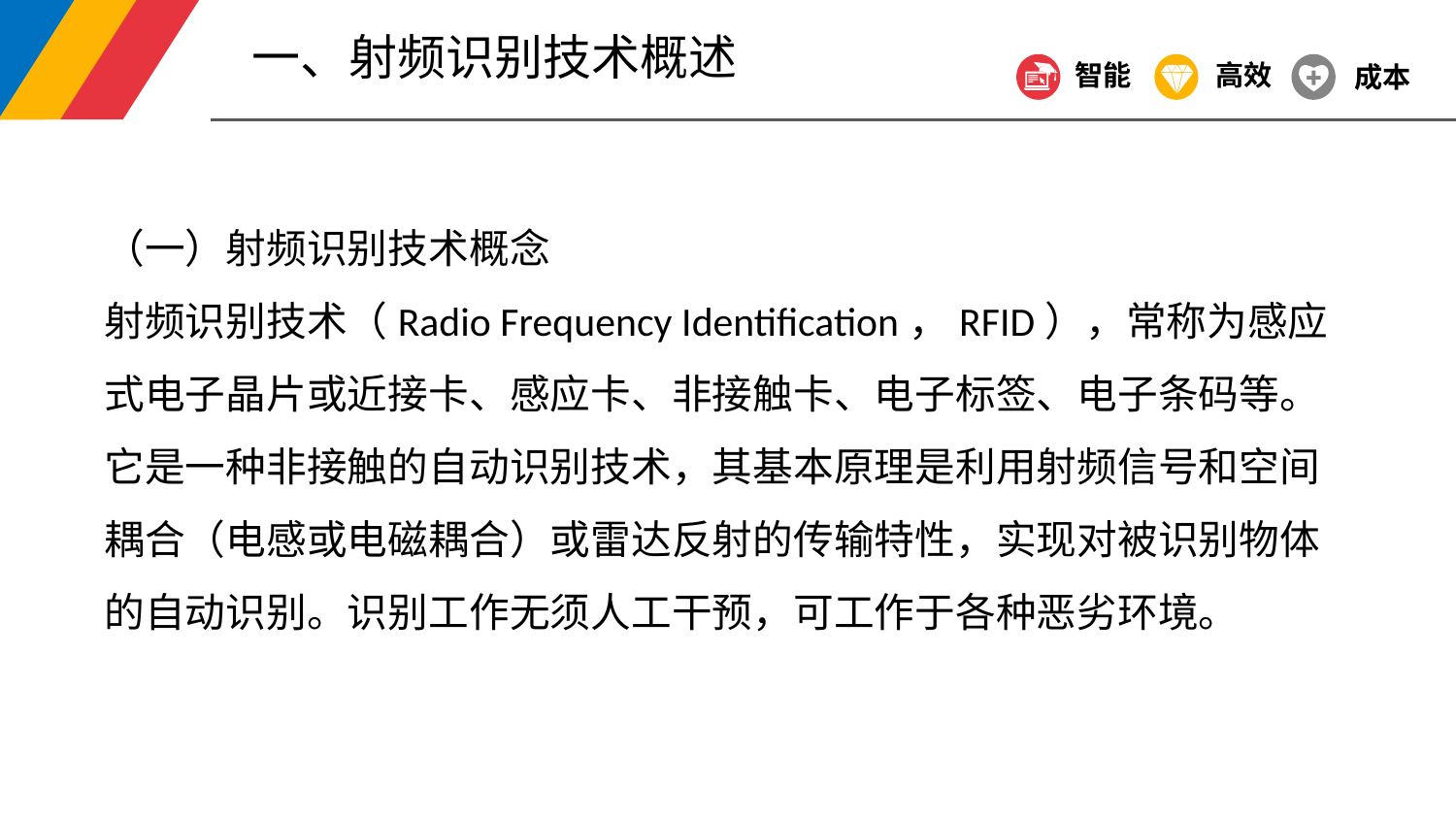

一、射频识别技术概述
智能
高效
成本
（一）射频识别技术概念
射频识别技术（Radio Frequency Identification，RFID），常称为感应式电子晶片或近接卡、感应卡、非接触卡、电子标签、电子条码等。它是一种非接触的自动识别技术，其基本原理是利用射频信号和空间耦合（电感或电磁耦合）或雷达反射的传输特性，实现对被识别物体的自动识别。识别工作无须人工干预，可工作于各种恶劣环境。